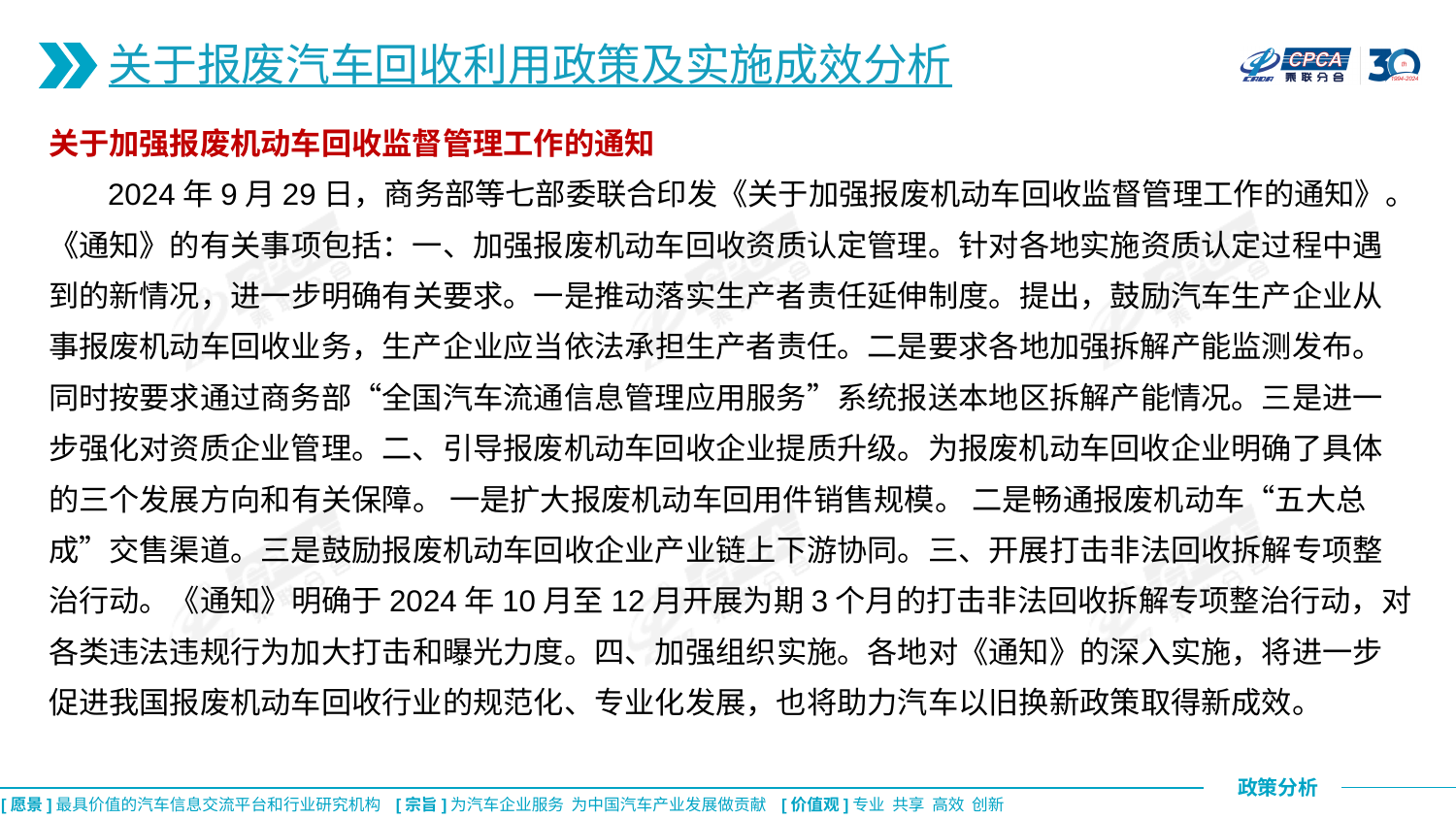

关于报废汽车回收利用政策及实施成效分析
关于加强报废机动车回收监督管理工作的通知
       2024年9月29日，商务部等七部委联合印发《关于加强报废机动车回收监督管理工作的通知》。《通知》的有关事项包括：一、加强报废机动车回收资质认定管理。针对各地实施资质认定过程中遇到的新情况，进一步明确有关要求。一是推动落实生产者责任延伸制度。提出，鼓励汽车生产企业从事报废机动车回收业务，生产企业应当依法承担生产者责任。二是要求各地加强拆解产能监测发布。同时按要求通过商务部“全国汽车流通信息管理应用服务”系统报送本地区拆解产能情况。三是进一步强化对资质企业管理。二、引导报废机动车回收企业提质升级。为报废机动车回收企业明确了具体的三个发展方向和有关保障。 一是扩大报废机动车回用件销售规模。 二是畅通报废机动车“五大总成”交售渠道。三是鼓励报废机动车回收企业产业链上下游协同。三、开展打击非法回收拆解专项整治行动。《通知》明确于2024年10月至12月开展为期3个月的打击非法回收拆解专项整治行动，对各类违法违规行为加大打击和曝光力度。四、加强组织实施。各地对《通知》的深入实施，将进一步促进我国报废机动车回收行业的规范化、专业化发展，也将助力汽车以旧换新政策取得新成效。